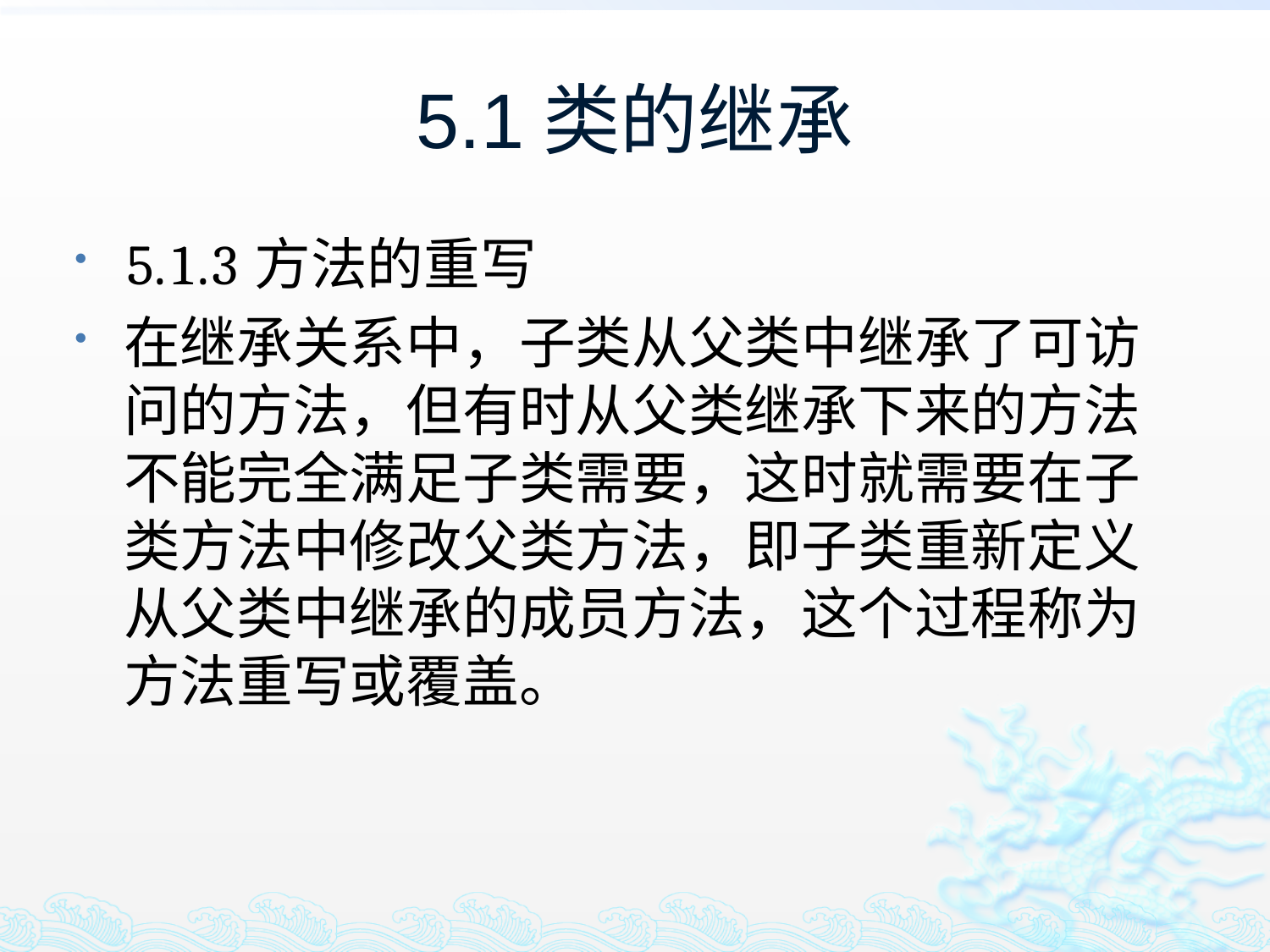

# 5.1类的继承
5.1.3方法的重写
在继承关系中，子类从父类中继承了可访问的方法，但有时从父类继承下来的方法不能完全满足子类需要，这时就需要在子类方法中修改父类方法，即子类重新定义从父类中继承的成员方法，这个过程称为方法重写或覆盖。